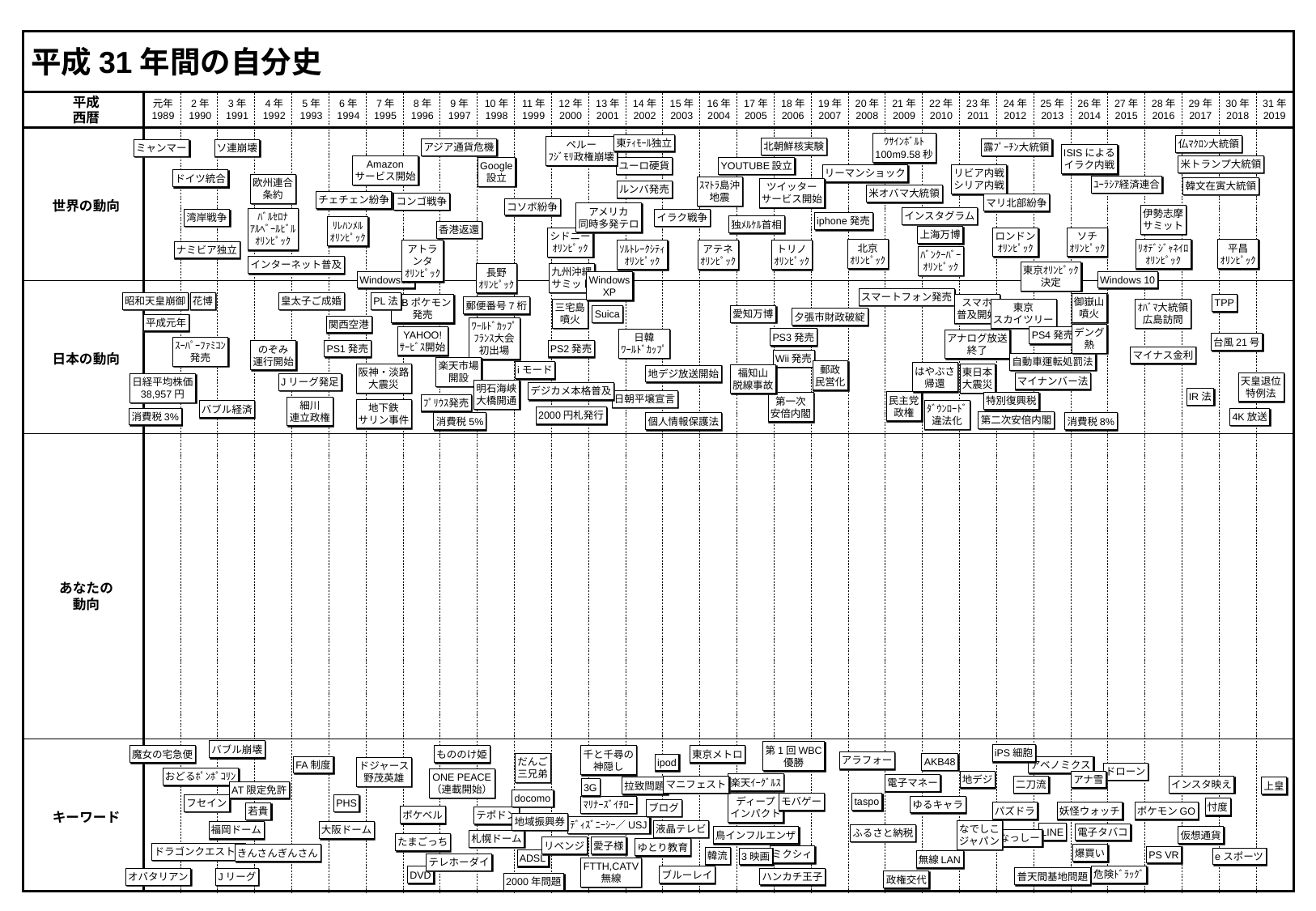

平成31年間の自分史
平成
西暦
元年
1989
2年
1990
3年
1991
4年
1992
5年
1993
6年
1994
7年
1995
8年
1996
9年
1997
10年
1998
11年
1999
12年
2000
13年
2001
14年
2002
15年
2003
16年
2004
17年
2005
18年
2006
19年
2007
20年
2008
21年
2009
22年
2010
23年
2011
24年
2012
25年
2013
26年
2014
27年
2015
28年
2016
29年
2017
30年
2018
31年
2019

ｳｻｲﾝﾎﾞﾙﾄ
100m9.58秒
東ﾃｨﾓｰﾙ独立
仏ﾏｸﾛﾝ大統領
ペルー
ﾌｼﾞﾓﾘ政権崩壊
北朝鮮核実験
露ﾌﾟｰﾁﾝ大統領
アジア通貨危機
ミャンマー
ソ連崩壊
ISISによる
イラク内戦
米トランプ大統領
Amazon
サービス開始
Google
設立
ユーロ硬貨
YOUTUBE設立
リビア内戦
シリア内戦
リーマンショック
ドイツ統合
欧州連合
条約
ﾕｰﾗｼｱ経済連合
ｽﾏﾄﾗ島沖
地震
韓文在寅大統領
ツイッター
サービス開始
ルンバ発売
米オバマ大統領
チェチェン紛争
世界の動向
コンゴ戦争
マリ北部紛争
コソボ紛争
アメリカ
同時多発テロ
伊勢志摩
サミット
インスタグラム
ﾊﾞﾙｾﾛﾅ
ｱﾙﾍﾞｰﾙﾋﾞﾙ
ｵﾘﾝﾋﾟｯｸ
湾岸戦争
イラク戦争
iphone発売
独ﾒﾙｹﾙ首相
ﾘﾚﾊﾝﾒﾙ
ｵﾘﾝﾋﾟｯｸ
香港返還
上海万博
ロンドン
ｵﾘﾝﾋﾟｯｸ
ソチ
ｵﾘﾝﾋﾟｯｸ
シドニー
ｵﾘﾝﾋﾟｯｸ
北京
ｵﾘﾝﾋﾟｯｸ
ﾘｵﾃﾞｼﾞｬﾈｲﾛ
ｵﾘﾝﾋﾟｯｸ
平昌
ｵﾘﾝﾋﾟｯｸ
アトランタ
ｵﾘﾝﾋﾟｯｸ
ｿﾙﾄﾚｰｸｼﾃｨ
ｵﾘﾝﾋﾟｯｸ
アテネ
ｵﾘﾝﾋﾟｯｸ
トリノ
ｵﾘﾝﾋﾟｯｸ
ナミビア独立
ﾊﾞﾝｸｰﾊﾞｰ
ｵﾘﾝﾋﾟｯｸ
インターネット普及
東京ｵﾘﾝﾋﾟｯｸ
決定
九州沖縄
サミット
長野
ｵﾘﾝﾋﾟｯｸ
Windows95
Windows
XP
Windows 10
スマートフォン発売
昭和天皇崩御
花博
皇太子ご成婚
PL法
御嶽山
噴火
GBポケモン
発売
スマホ
普及開始
TPP
郵便番号7桁
三宅島
噴火
東京
スカイツリー
ｵﾊﾞﾏ大統領
広島訪問
愛知万博
Suica
夕張市財政破綻
平成元年
関西空港
ﾜｰﾙﾄﾞｶｯﾌﾟ
ﾌﾗﾝｽ大会
初出場
デング
熱
YAHOO!
ｻｰﾋﾞｽ開始
PS4発売
PS3発売
日韓
ﾜｰﾙﾄﾞｶｯﾌﾟ
アナログ放送
終了
台風21号
ｽｰﾊﾟｰﾌｧﾐｺﾝ
発売
PS1発売
PS2発売
のぞみ
運行開始
日本の動向
マイナス金利
Wii発売
自動車運転処罰法
楽天市場
開設
郵政
民営化
iモード
はやぶさ
帰還
阪神・淡路
大震災
東日本
大震災
福知山
脱線事故
地デジ放送開始
マイナンバー法
天皇退位
特例法
Jリーグ発足
日経平均株価
38,957円
明石海峡
大橋開通
デジカメ本格普及
IR法
日朝平壌宣言
民主党
政権
特別復興税
第一次
安倍内閣
ﾌﾟﾘｳｽ発売
細川
連立政権
地下鉄
サリン事件
ﾀﾞｳﾝﾛｰﾄﾞ
違法化
バブル経済
2000円札発行
消費税3%
4K放送
第二次安倍内閣
消費税5%
個人情報保護法
消費税8%
あなたの
動向
バブル崩壊
第1回WBC
優勝
iPS細胞
東京メトロ
魔女の宅急便
もののけ姫
千と千尋の
神隠し
アラフォー
AKB48
だんご
三兄弟
ipod
アベノミクス
FA制度
ドジャース
野茂英雄
ドローン
おどるﾎﾟﾝﾎﾟｺﾘﾝ
ONE PEACE
（連載開始）
地デジ
アナ雪
楽天ｲｰｸﾞﾙｽ
電子マネー
マニフェスト
二刀流
インスタ映え
上皇
拉致問題
3G
AT限定免許
docomo
ディープ
インパクト
モバゲー
taspo
フセイン
PHS
ゆるキャラ
ﾏﾘﾅｰｽﾞｲﾁﾛｰ
忖度
ブログ
パズドラ
妖怪ウォッチ
ポケモンGO
若貴
キーワード
ポケベル
テポドン
地域振興券
ﾃﾞｨｽﾞﾆｰｼｰ／USJ
液晶テレビ
なでしこ
ジャパン
福岡ドーム
大阪ドーム
LINE
電子タバコ
ふるさと納税
鳥インフルエンザ
仮想通貨
ふなっしー
札幌ドーム
たまごっち
リベンジ
愛子様
ゆとり教育
ドラゴンクエスト4
爆買い
きんさんぎんさん
ミクシィ
PS VR
韓流
3映画
eスポーツ
ADSL
無線LAN
テレホーダイ
FTTH,CATV
無線
危険ﾄﾞﾗｯｸﾞ
DVD
ブルーレイ
普天間基地問題
ハンカチ王子
オバタリアン
Jリーグ
政権交代
2000年問題